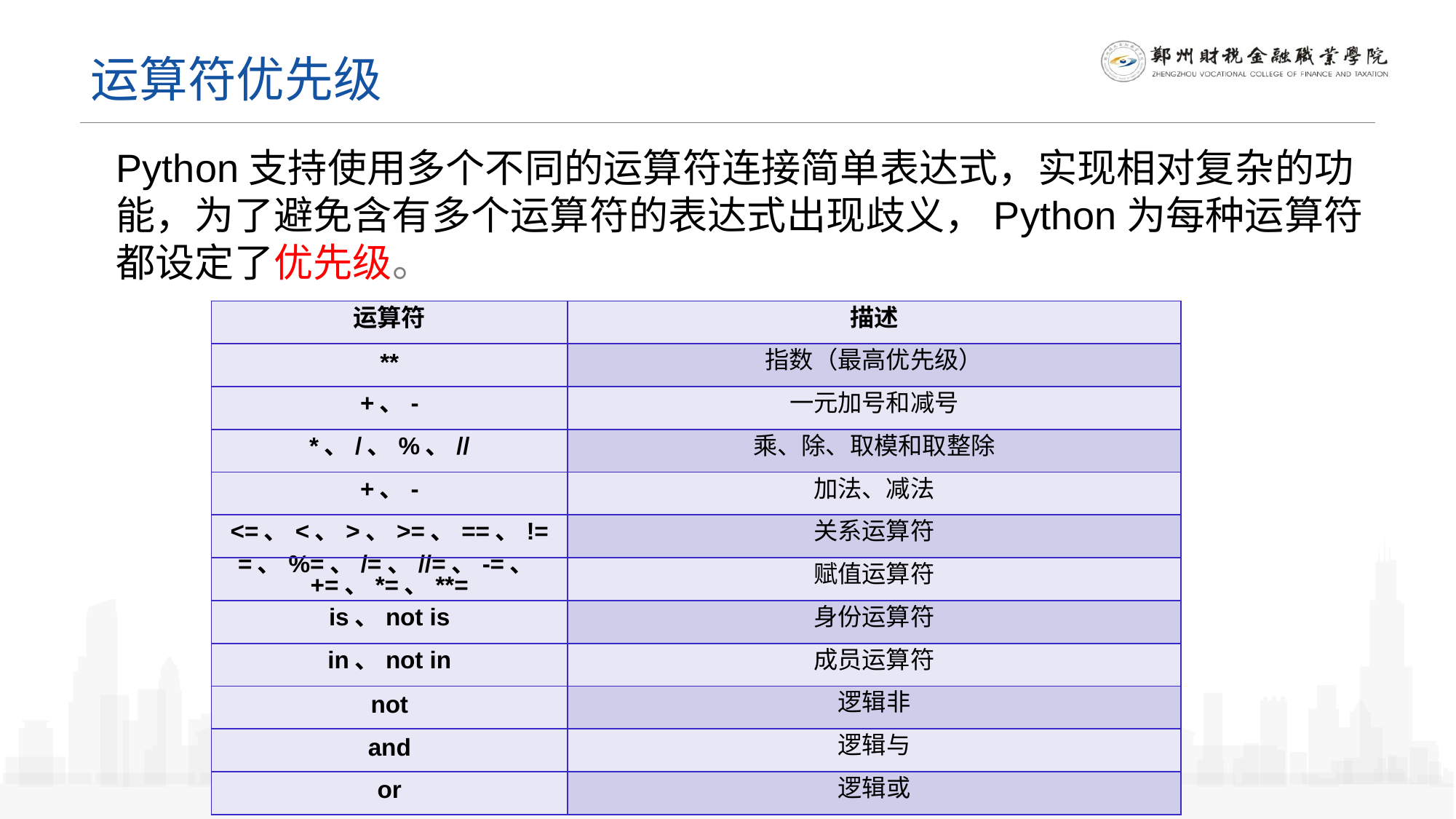

运算符优先级
Python支持使用多个不同的运算符连接简单表达式，实现相对复杂的功能，为了避免含有多个运算符的表达式出现歧义，Python为每种运算符都设定了优先级。
| 运算符 | 描述 |
| --- | --- |
| \*\* | 指数（最高优先级） |
| +、- | 一元加号和减号 |
| \*、/、%、// | 乘、除、取模和取整除 |
| +、- | 加法、减法 |
| <=、<、>、>=、==、!= | 关系运算符 |
| =、%=、/=、//=、-=、+=、\*=、\*\*= | 赋值运算符 |
| is、not is | 身份运算符 |
| in、not in | 成员运算符 |
| not | 逻辑非 |
| and | 逻辑与 |
| or | 逻辑或 |